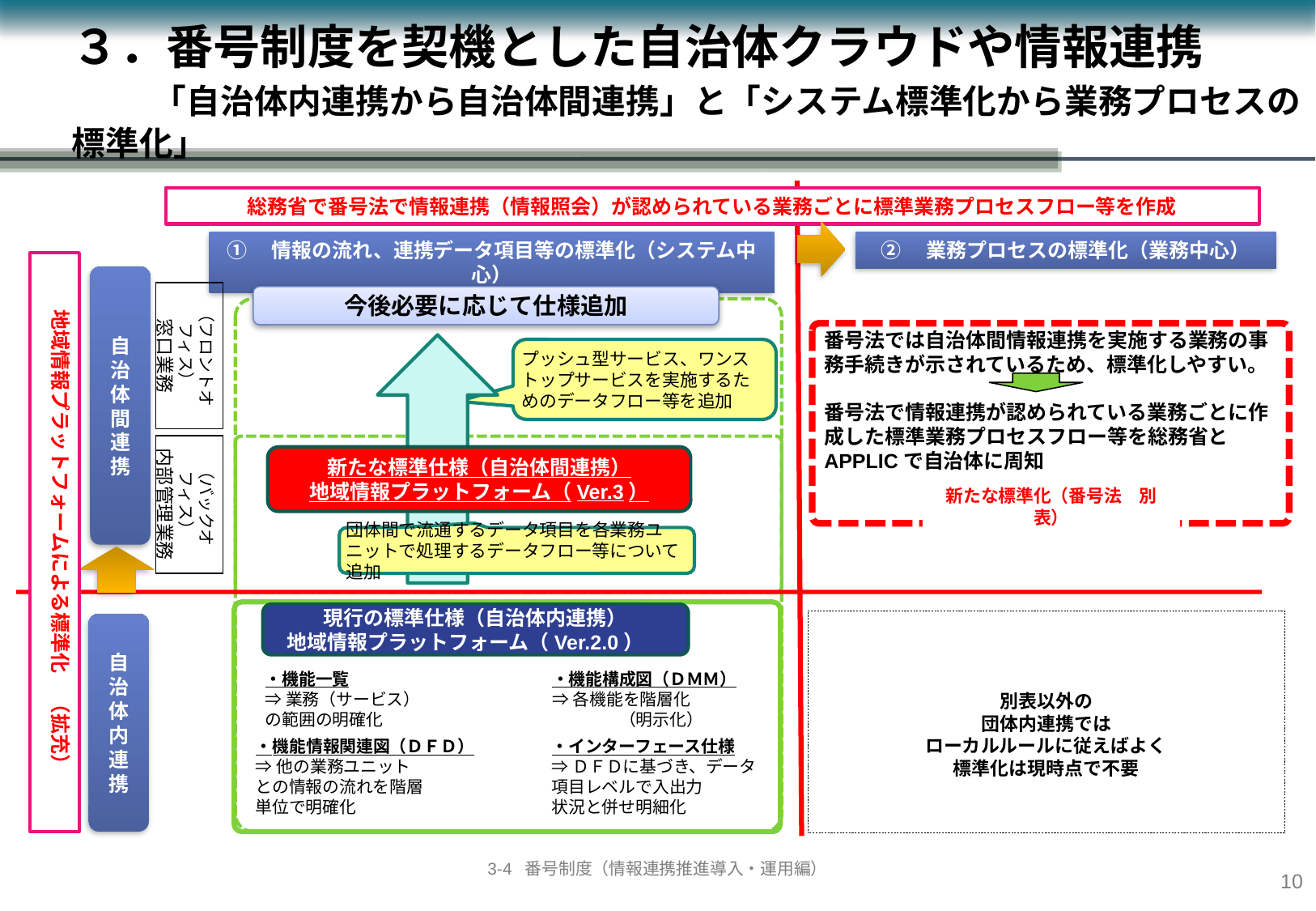

３．番号制度を契機とした自治体クラウドや情報連携
　　「自治体内連携から自治体間連携」と「システム標準化から業務プロセスの標準化」
総務省で番号法で情報連携（情報照会）が認められている業務ごとに標準業務プロセスフロー等を作成

①　情報の流れ、連携データ項目等の標準化（システム中心）
②　業務プロセスの標準化（業務中心）
地域情報プラットフォームによる標準化　（拡充）
自治体間連携
（フロントオフィス）
窓口業務
今後必要に応じて仕様追加

番号法では自治体間情報連携を実施する業務の事務手続きが示されているため、標準化しやすい。

番号法で情報連携が認められている業務ごとに作成した標準業務プロセスフロー等を総務省とAPPLICで自治体に周知

プッシュ型サービス、ワンストップサービスを実施するためのデータフロー等を追加

（バックオフィス）
内部管理業務

新たな標準仕様（自治体間連携）
地域情報プラットフォーム（Ver.3）
新たな標準化（番号法　別表）
団体間で流通するデータ項目を各業務ユニットで処理するデータフロー等について追加

現行の標準仕様（自治体内連携）
地域情報プラットフォーム（Ver.2.0）

別表以外の
団体内連携では
ローカルルールに従えばよく
標準化は現時点で不要

自治体内連携
・機能一覧
⇒業務（サービス）
の範囲の明確化
・機能構成図（ＤＭＭ）
⇒各機能を階層化
　　　　（明示化）
・機能情報関連図（ＤＦＤ）
⇒他の業務ユニット
との情報の流れを階層
単位で明確化
・インターフェース仕様
⇒ＤＦＤに基づき、データ項目レベルで入出力
状況と併せ明細化
10